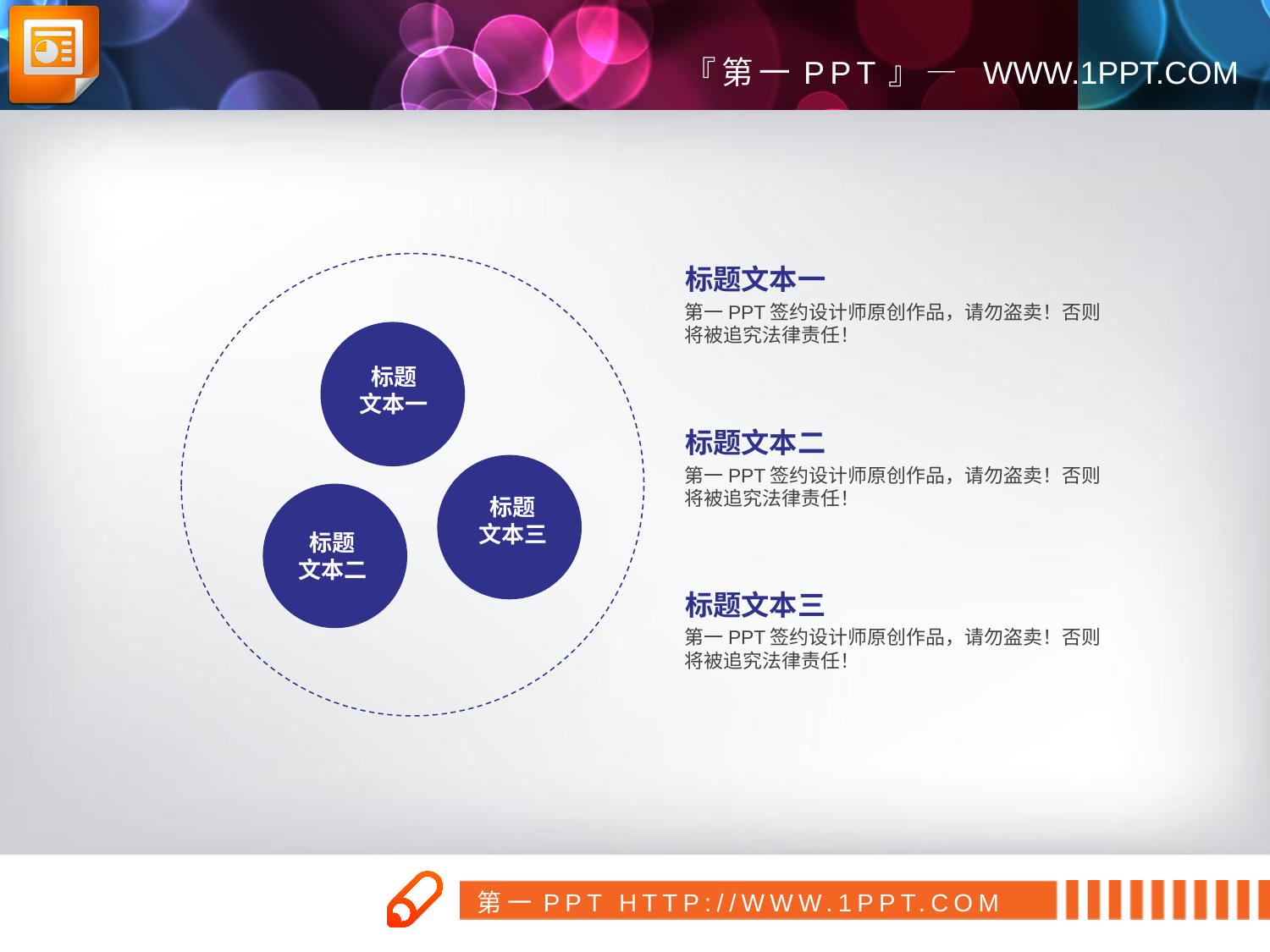

标题文本一
第一PPT签约设计师原创作品，请勿盗卖！否则将被追究法律责任！

标题
文本一
标题文本二

第一PPT签约设计师原创作品，请勿盗卖！否则将被追究法律责任！

标题
文本三
标题
文本二
标题文本三
第一PPT签约设计师原创作品，请勿盗卖！否则将被追究法律责任！